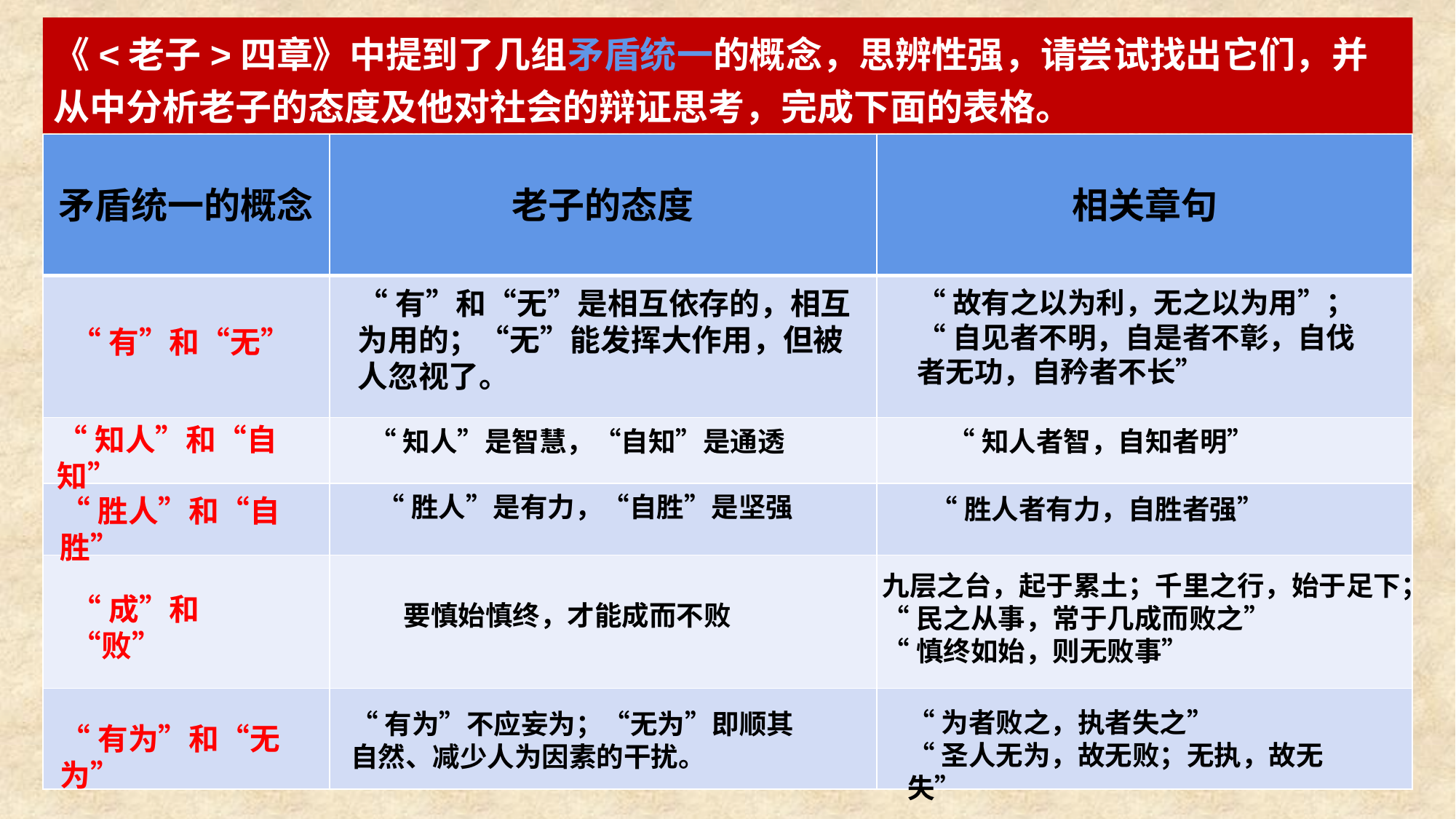

《<老子>四章》中提到了几组矛盾统一的概念，思辨性强，请尝试找出它们，并从中分析老子的态度及他对社会的辩证思考，完成下面的表格。
| 矛盾统一的概念 | 老子的态度 | 相关章句 |
| --- | --- | --- |
|  |  |  |
|  |  |  |
|  |  |  |
|  |  |  |
|  |  |  |
“有”和“无”是相互依存的，相互为用的；“无”能发挥大作用，但被人忽视了。
“故有之以为利，无之以为用”；
“自见者不明，自是者不彰，自伐者无功，自矜者不长”
“有”和“无”
“知人”和“自知”
“知人”是智慧，“自知”是通透
“知人者智，自知者明”
“胜人”是有力，“自胜”是坚强
“胜人”和“自胜”
“胜人者有力，自胜者强”
九层之台，起于累土；千里之行，始于足下；
“民之从事，常于几成而败之”
“慎终如始，则无败事”
“成”和“败”
要慎始慎终，才能成而不败
“为者败之，执者失之”
“圣人无为，故无败；无执，故无失”
“有为”不应妄为；“无为”即顺其自然、减少人为因素的干扰。
“有为”和“无为”